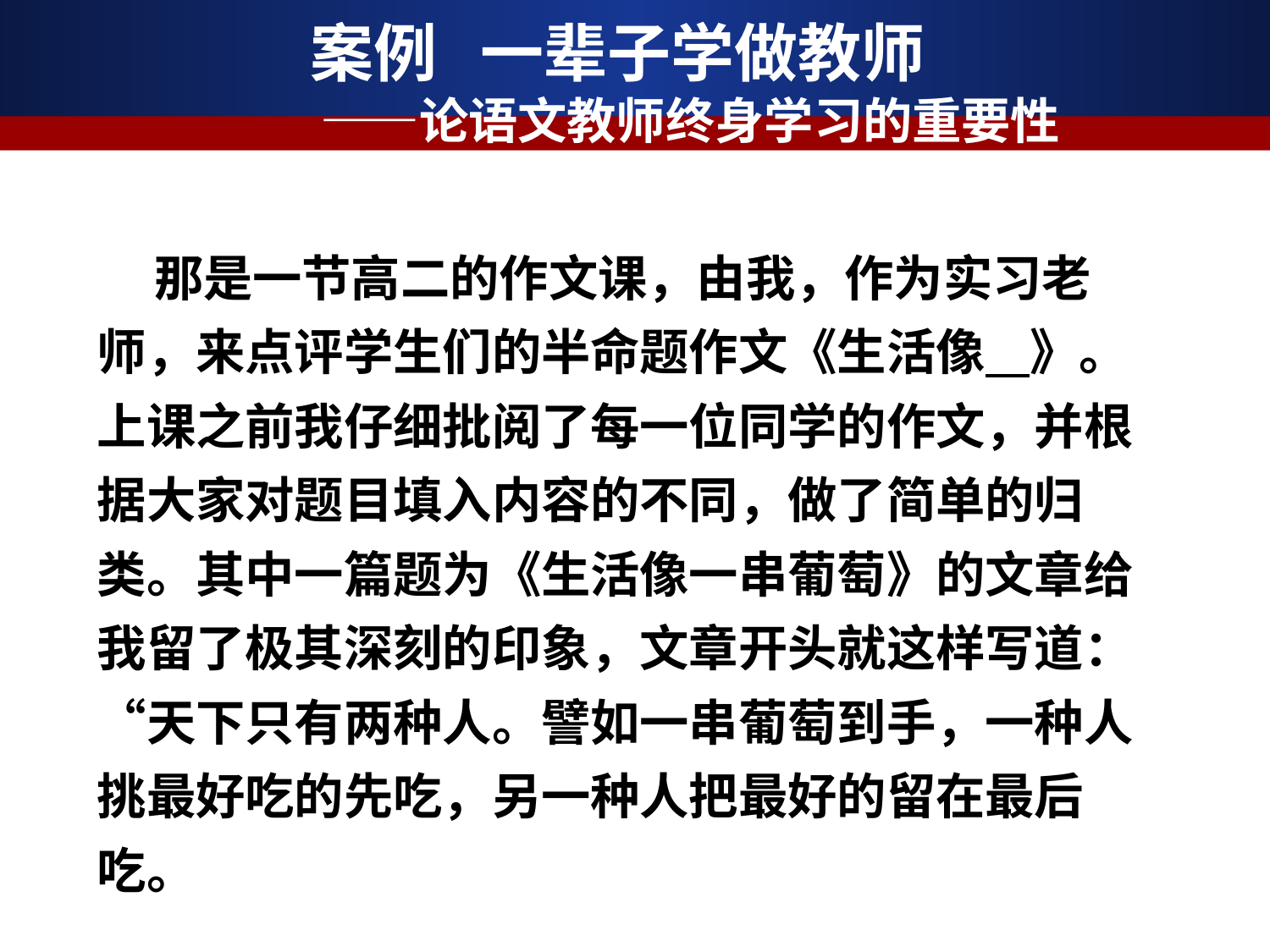

# 案例   一辈子学做教师 ——论语文教师终身学习的重要性
    那是一节高二的作文课，由我，作为实习老师，来点评学生们的半命题作文《生活像    》。上课之前我仔细批阅了每一位同学的作文，并根据大家对题目填入内容的不同，做了简单的归类。其中一篇题为《生活像一串葡萄》的文章给我留了极其深刻的印象，文章开头就这样写道：“天下只有两种人。譬如一串葡萄到手，一种人挑最好吃的先吃，另一种人把最好的留在最后吃。